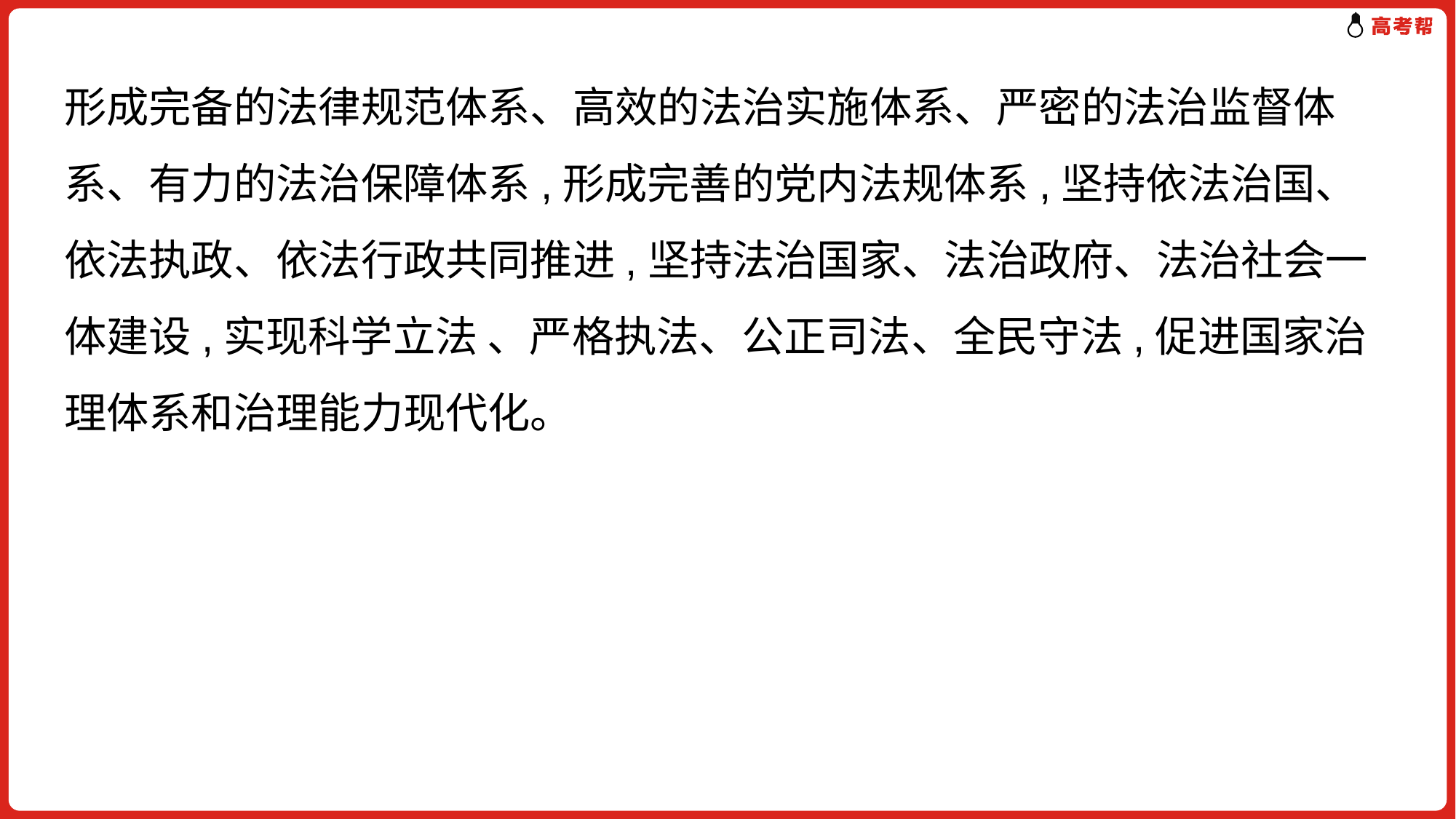

# 形成完备的法律规范体系、高效的法治实施体系、严密的法治监督体系、有力的法治保障体系,形成完善的党内法规体系,坚持依法治国、依法执政、依法行政共同推进,坚持法治国家、法治政府、法治社会一体建设,实现科学立法 、严格执法、公正司法、全民守法,促进国家治理体系和治理能力现代化。